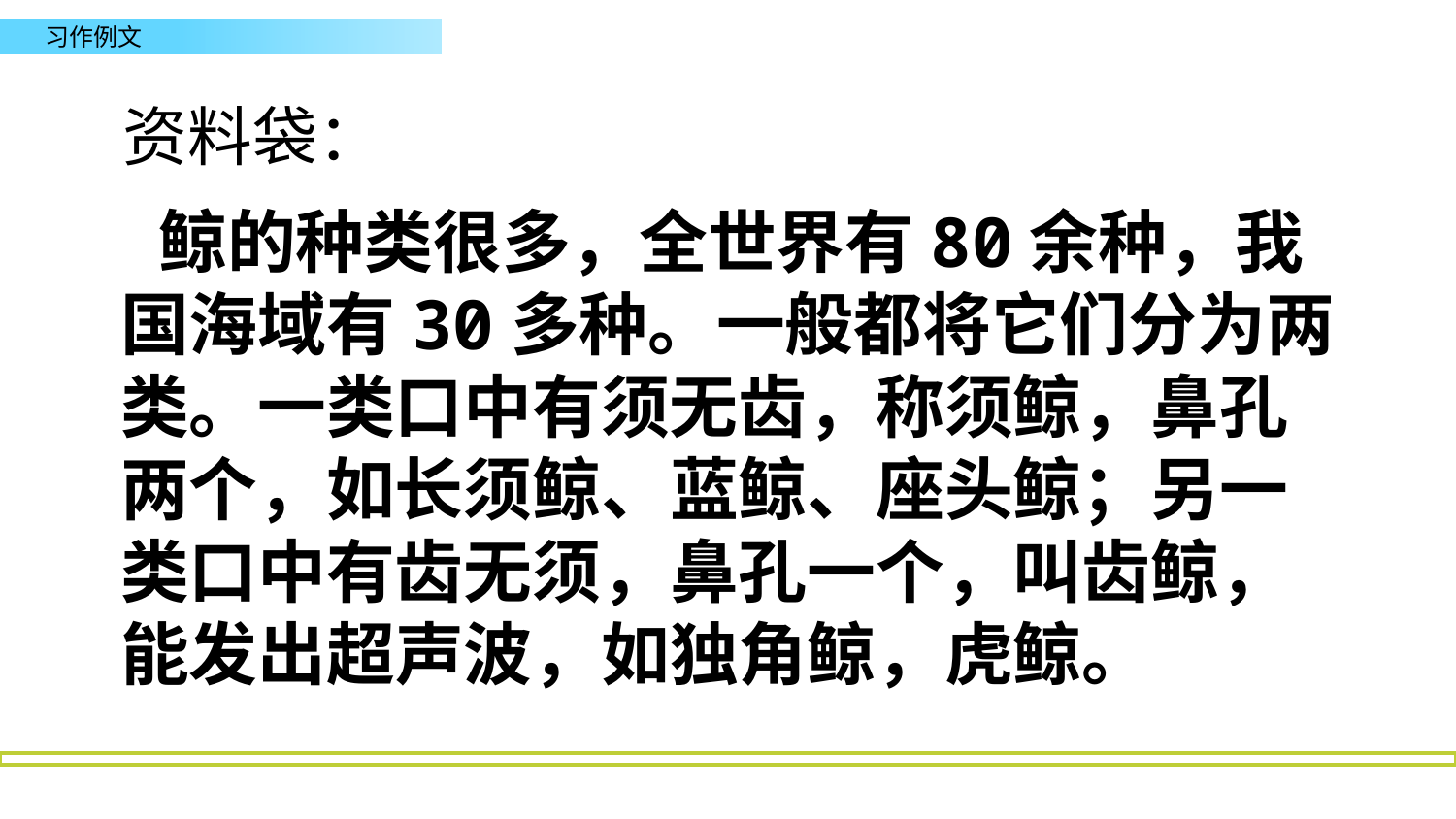

资料袋：
     鲸的种类很多，全世界有80余种，我国海域有30多种。一般都将它们分为两类。一类口中有须无齿，称须鲸，鼻孔两个，如长须鲸、蓝鲸、座头鲸；另一类口中有齿无须，鼻孔一个，叫齿鲸，能发出超声波，如独角鲸，虎鲸。